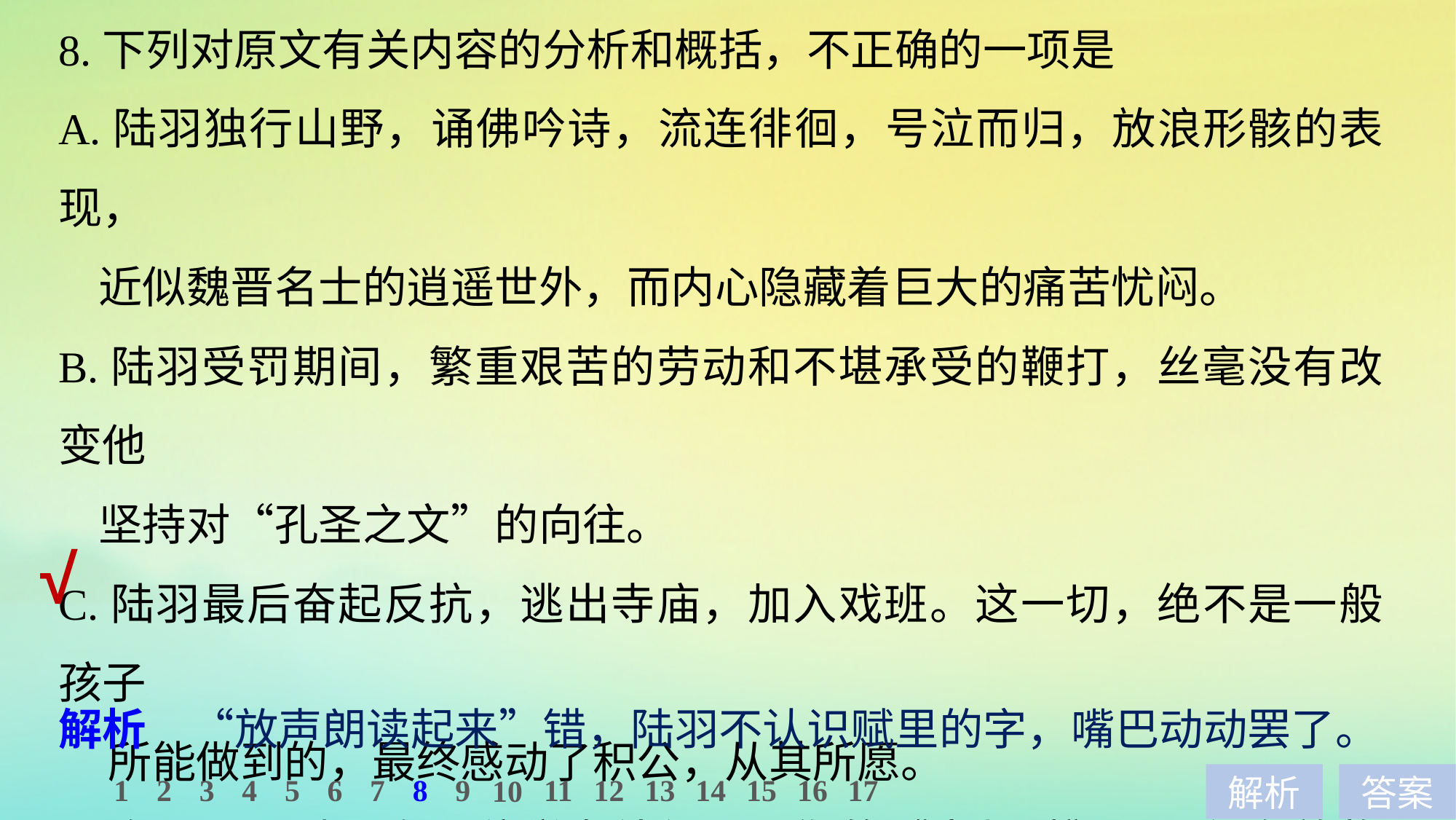

8.下列对原文有关内容的分析和概括，不正确的一项是
A.陆羽独行山野，诵佛吟诗，流连徘徊，号泣而归，放浪形骸的表现，
   近似魏晋名士的逍遥世外，而内心隐藏着巨大的痛苦忧闷。
B.陆羽受罚期间，繁重艰苦的劳动和不堪承受的鞭打，丝毫没有改变他
   坚持对“孔圣之文”的向往。
C.陆羽最后奋起反抗，逃出寺庙，加入戏班。这一切，绝不是一般孩子
    所能做到的，最终感动了积公，从其所愿。
D.有一天，陆羽在一位学者处得到张衡的《南都赋》，只得在放牧的地
   方模仿小学生，端正坐着展开书卷，放声朗读起来。
√
解析　“放声朗读起来”错，陆羽不认识赋里的字，嘴巴动动罢了。
1
2
3
4
5
6
7
8
9
11
12
13
14
15
16
17
10
解析
答案